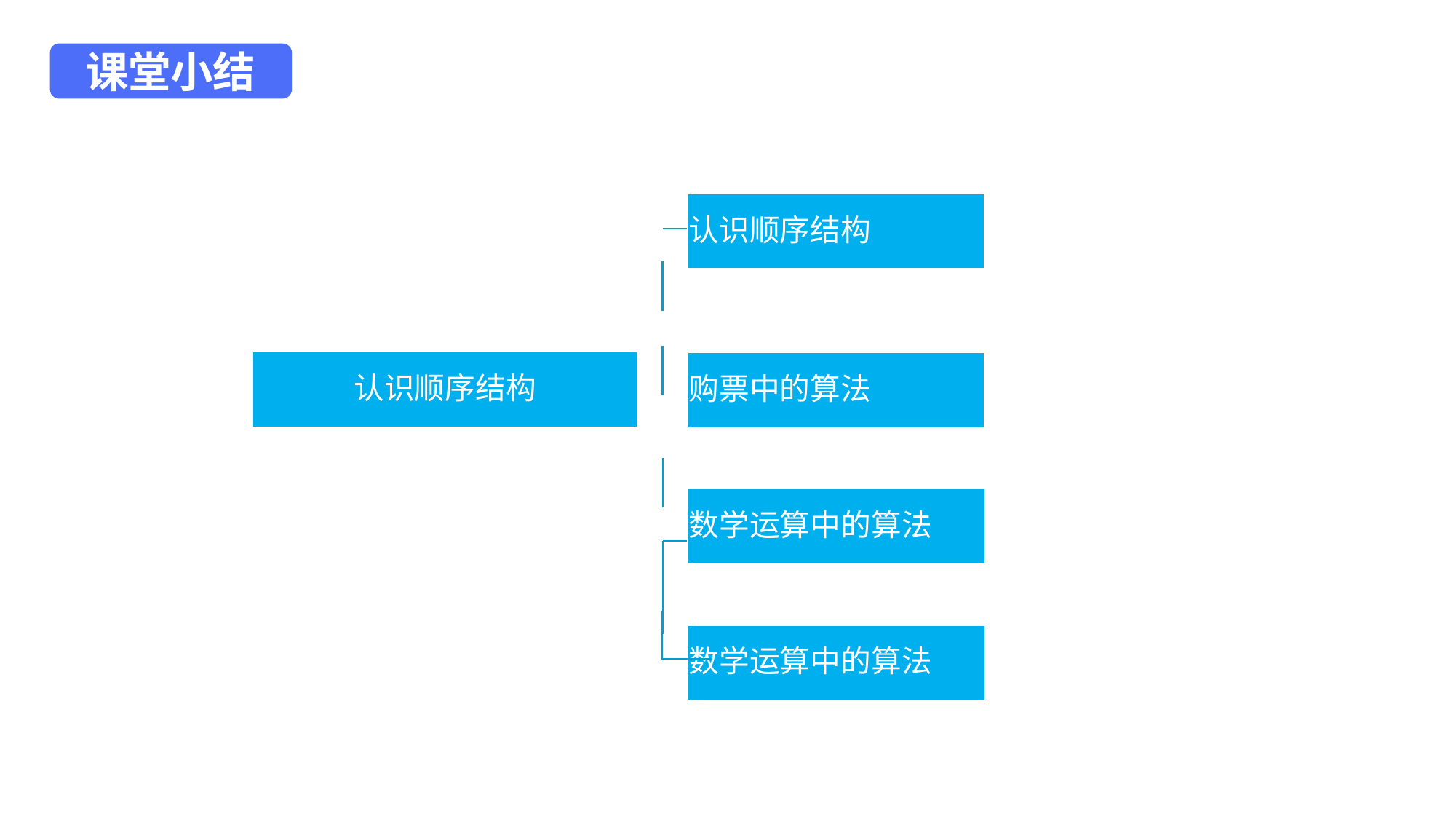

课堂小结
认识顺序结构

认识顺序结构
购票中的算法

数学运算中的算法

数学运算中的算法